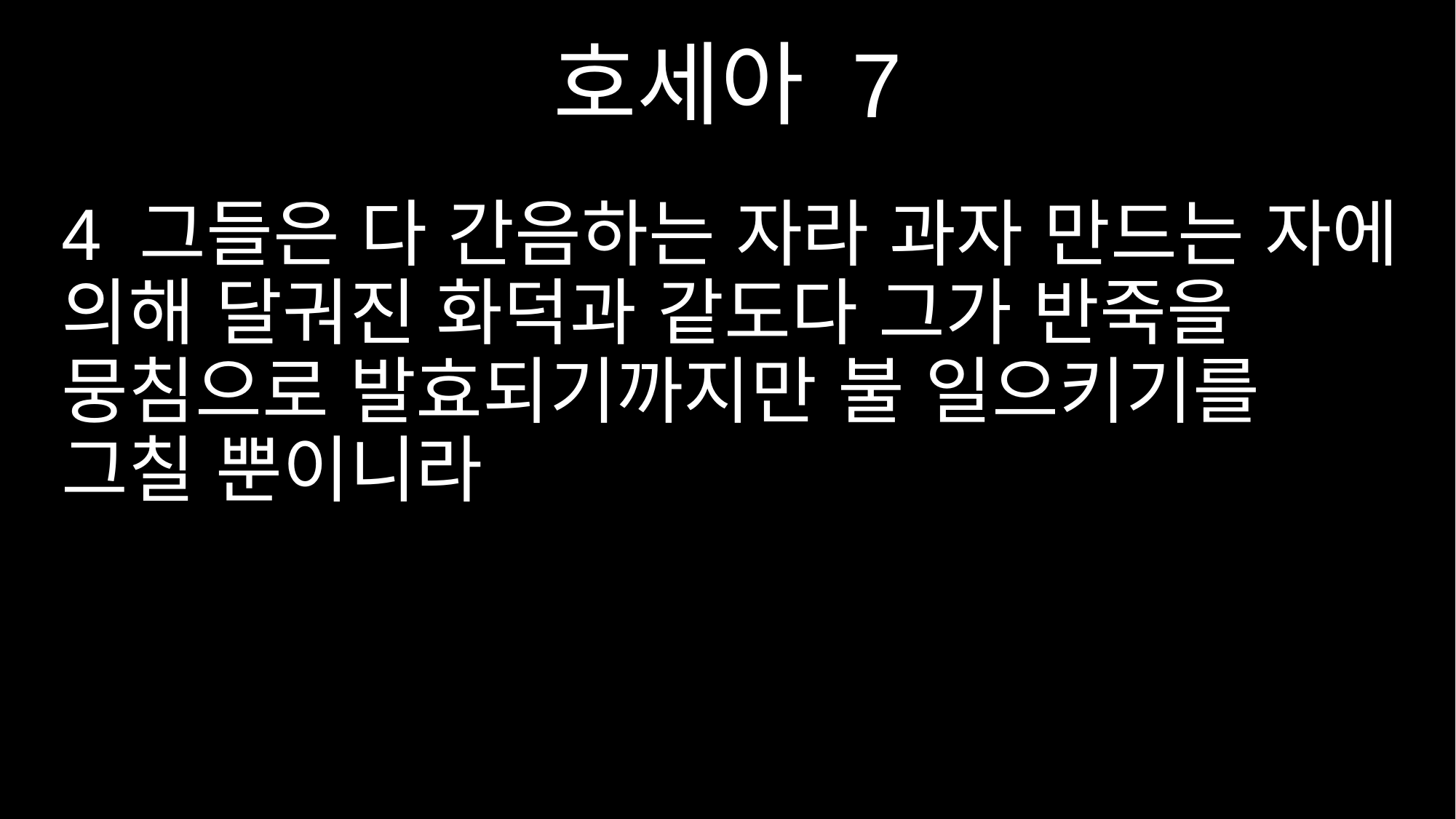

호세아 7
4 그들은 다 간음하는 자라 과자 만드는 자에 의해 달궈진 화덕과 같도다 그가 반죽을 뭉침으로 발효되기까지만 불 일으키기를 그칠 뿐이니라